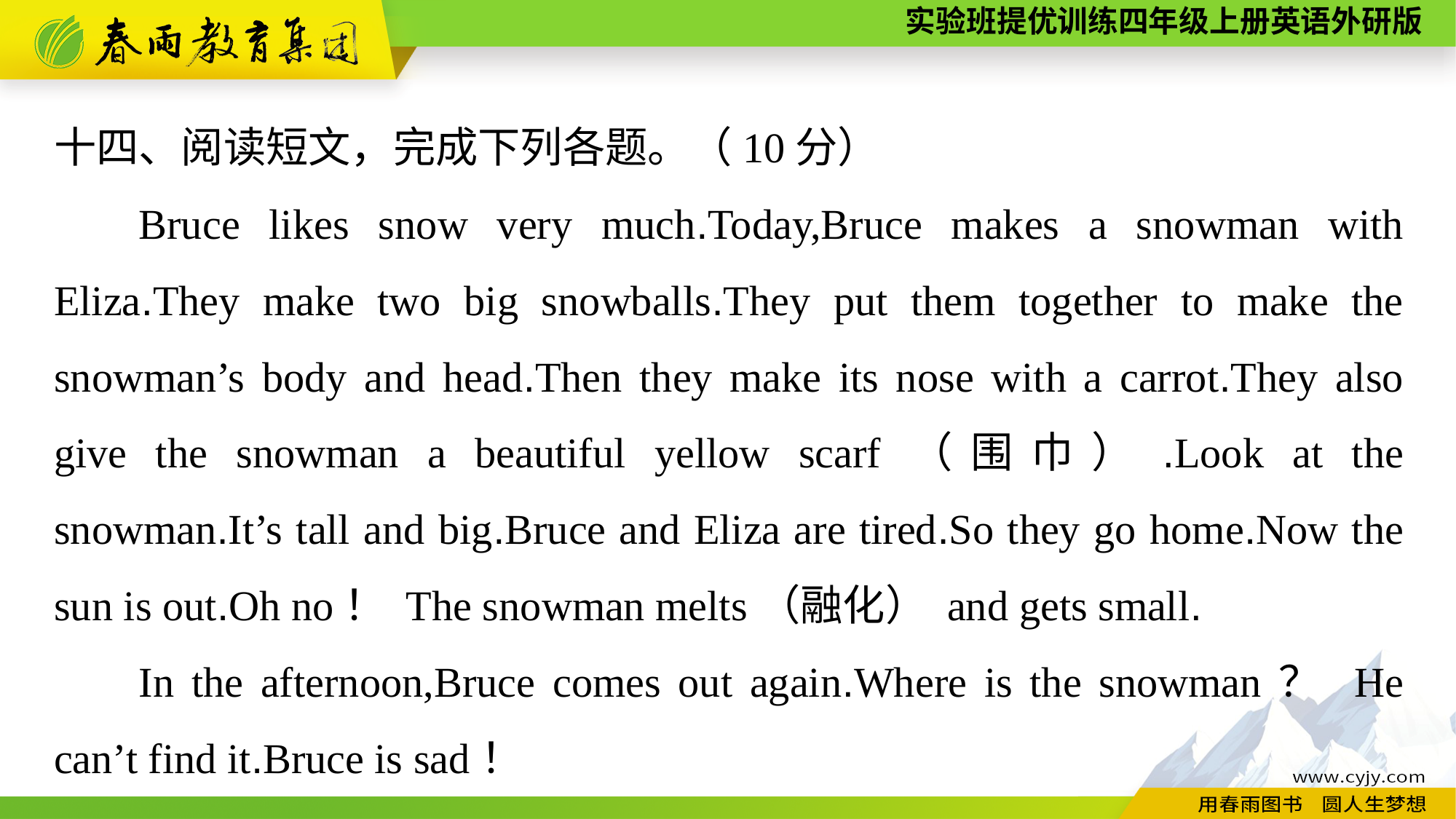

十四、阅读短文，完成下列各题。（10分）
Bruce likes snow very much.Today,Bruce makes a snowman with Eliza.They make two big snowballs.They put them together to make the snowman’s body and head.Then they make its nose with a carrot.They also give the snowman a beautiful yellow scarf（围巾）.Look at the snowman.It’s tall and big.Bruce and Eliza are tired.So they go home.Now the sun is out.Oh no！ The snowman melts（融化） and gets small.
In the afternoon,Bruce comes out again.Where is the snowman？ He can’t find it.Bruce is sad！